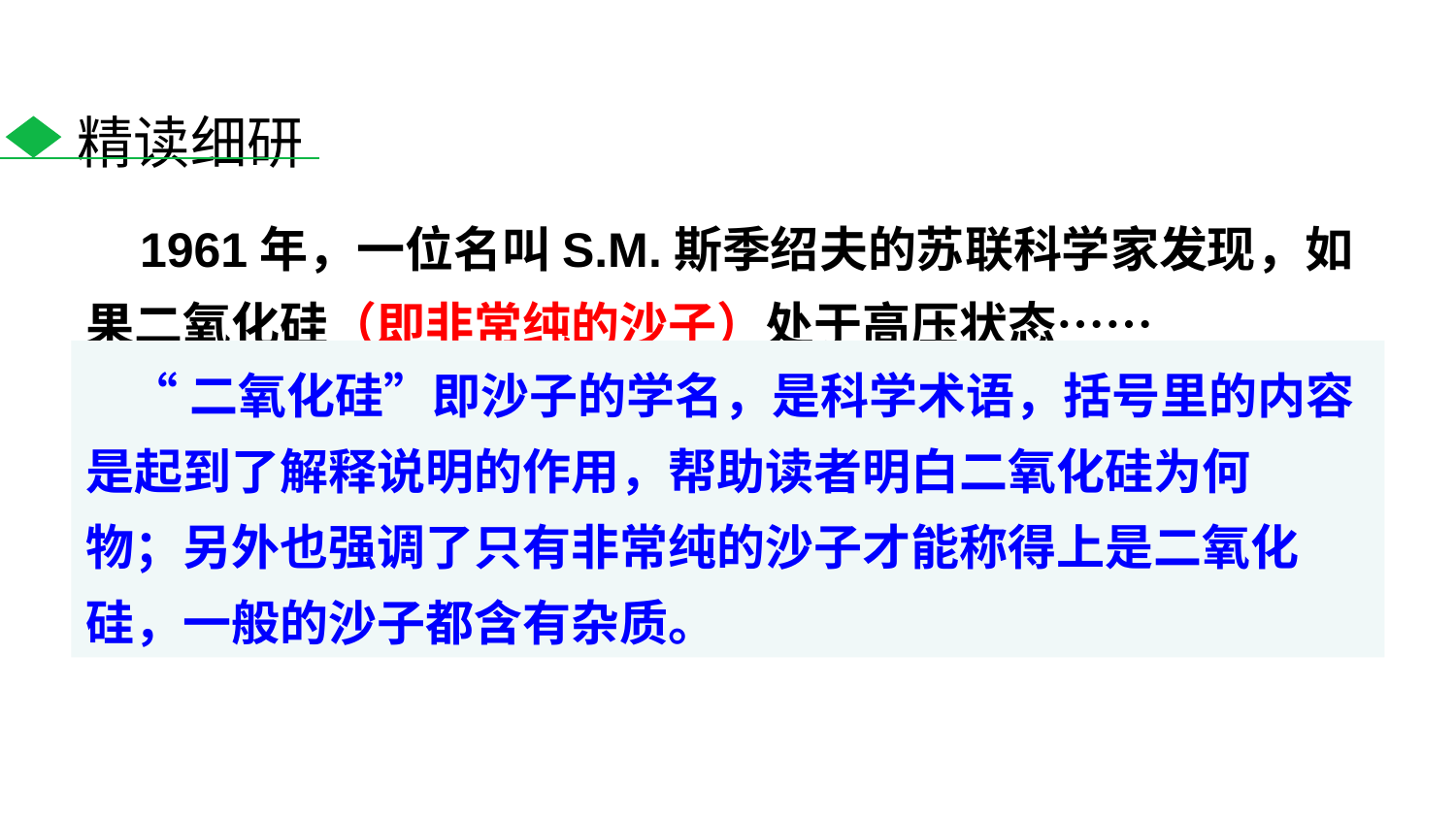

精读细研

    1961年，一位名叫S.M.斯季绍夫的苏联科学家发现，如果二氧化硅（即非常纯的沙子）处于高压状态……
    “二氧化硅”即沙子的学名，是科学术语，括号里的内容是起到了解释说明的作用，帮助读者明白二氧化硅为何
物；另外也强调了只有非常纯的沙子才能称得上是二氧化
硅，一般的沙子都含有杂质。